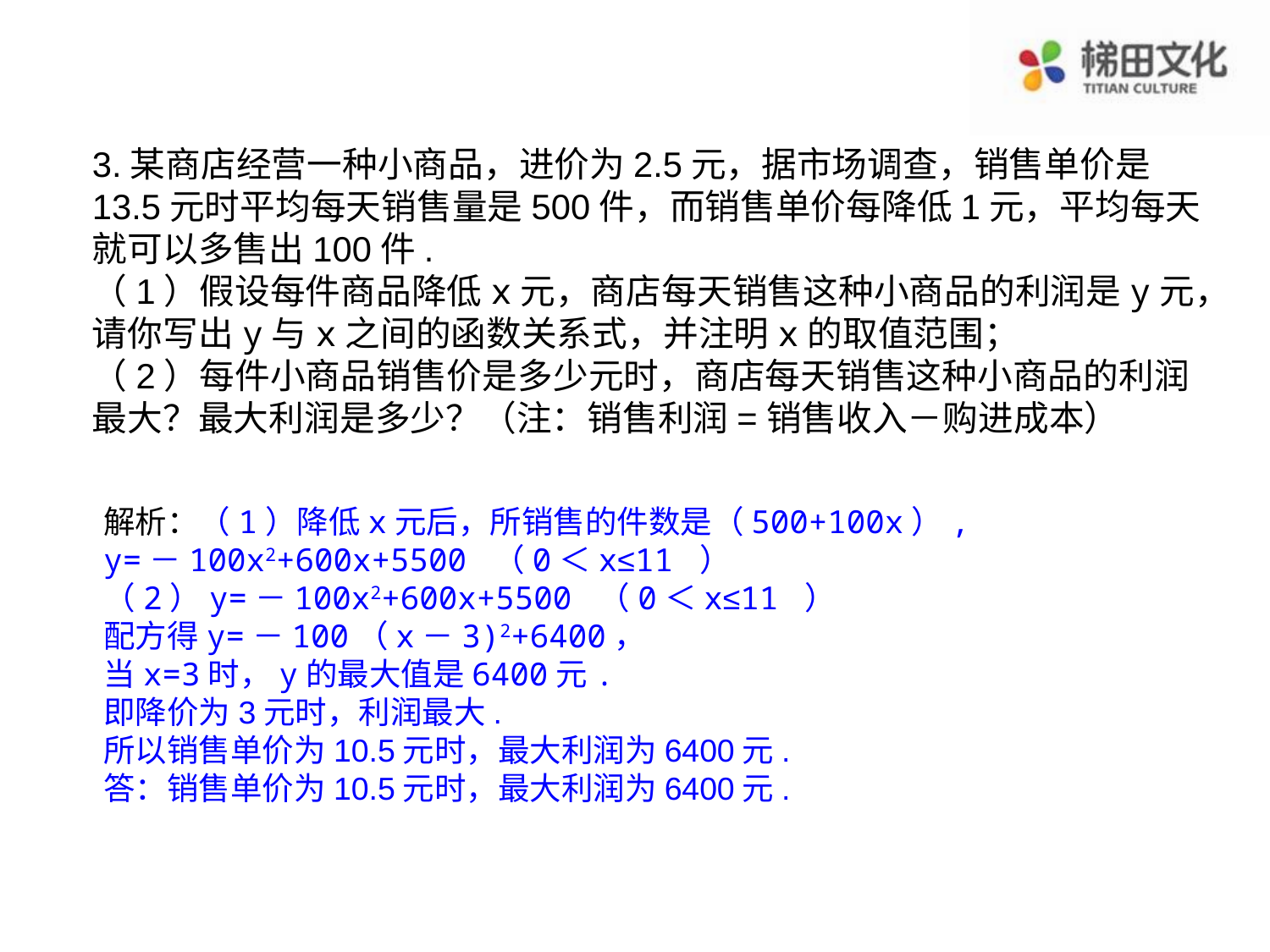

3.某商店经营一种小商品，进价为2.5元，据市场调查，销售单价是13.5元时平均每天销售量是500件，而销售单价每降低1元，平均每天就可以多售出100件.
（1）假设每件商品降低x元，商店每天销售这种小商品的利润是y元，请你写出y与x之间的函数关系式，并注明x的取值范围；
（2）每件小商品销售价是多少元时，商店每天销售这种小商品的利润最大？最大利润是多少？（注：销售利润=销售收入－购进成本）
解析：（1）降低x元后，所销售的件数是（500+100x）,
y=－100x2+600x+5500 （0＜x≤11 ）
（2）y=－100x2+600x+5500 （0＜x≤11 ）
配方得y=－100（x－3)2+6400，
当x=3时，y的最大值是6400元.
即降价为3元时，利润最大.
所以销售单价为10.5元时，最大利润为6400元.
答：销售单价为10.5元时，最大利润为6400元.